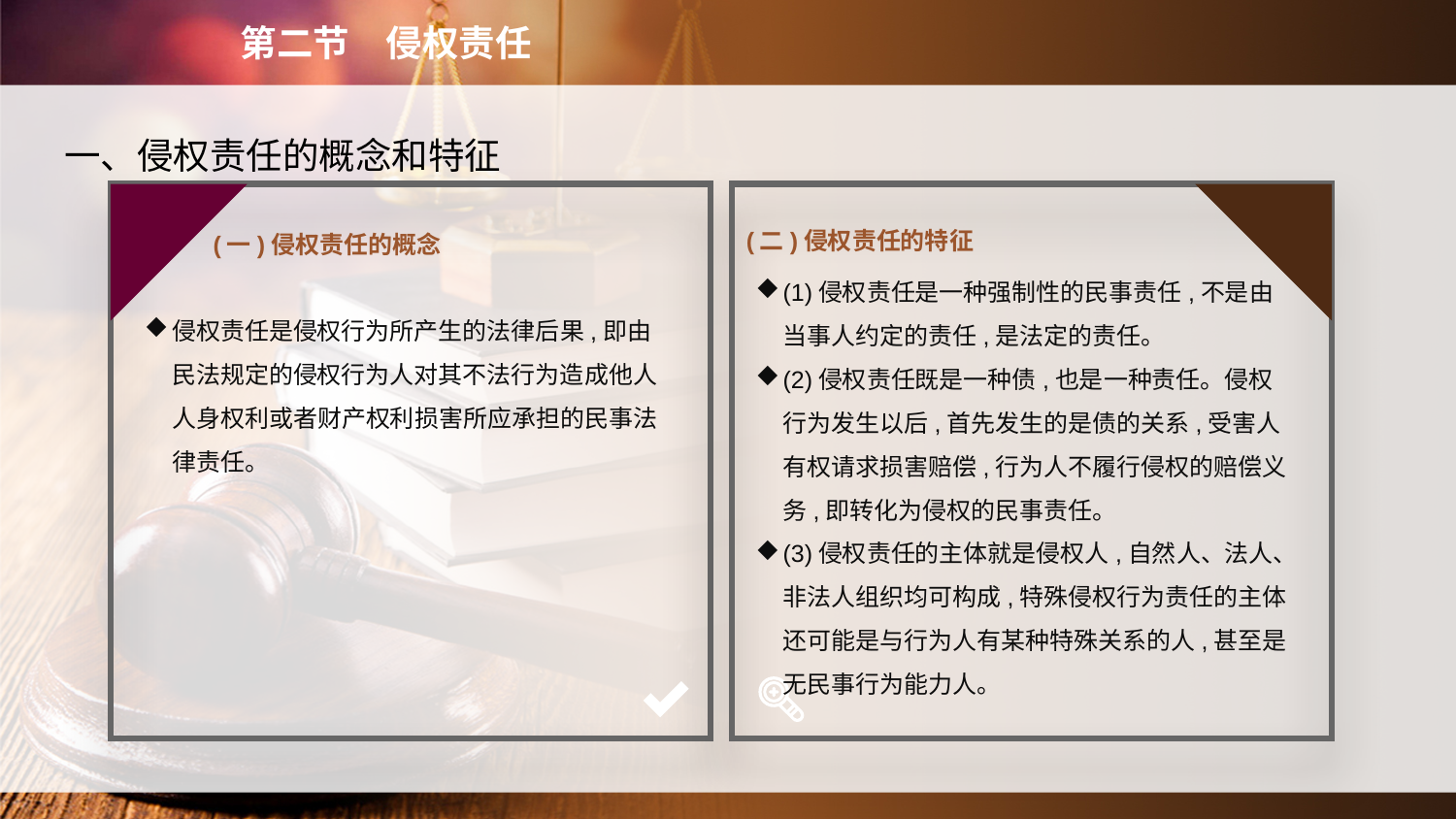

第二节　侵权责任
　一、侵权责任的概念和特征

(一)侵权责任的概念
(二)侵权责任的特征
(1)侵权责任是一种强制性的民事责任,不是由当事人约定的责任,是法定的责任。
(2)侵权责任既是一种债,也是一种责任。侵权行为发生以后,首先发生的是债的关系,受害人有权请求损害赔偿,行为人不履行侵权的赔偿义务,即转化为侵权的民事责任。
(3)侵权责任的主体就是侵权人,自然人、法人、非法人组织均可构成,特殊侵权行为责任的主体还可能是与行为人有某种特殊关系的人,甚至是无民事行为能力人。
侵权责任是侵权行为所产生的法律后果,即由民法规定的侵权行为人对其不法行为造成他人人身权利或者财产权利损害所应承担的民事法律责任。